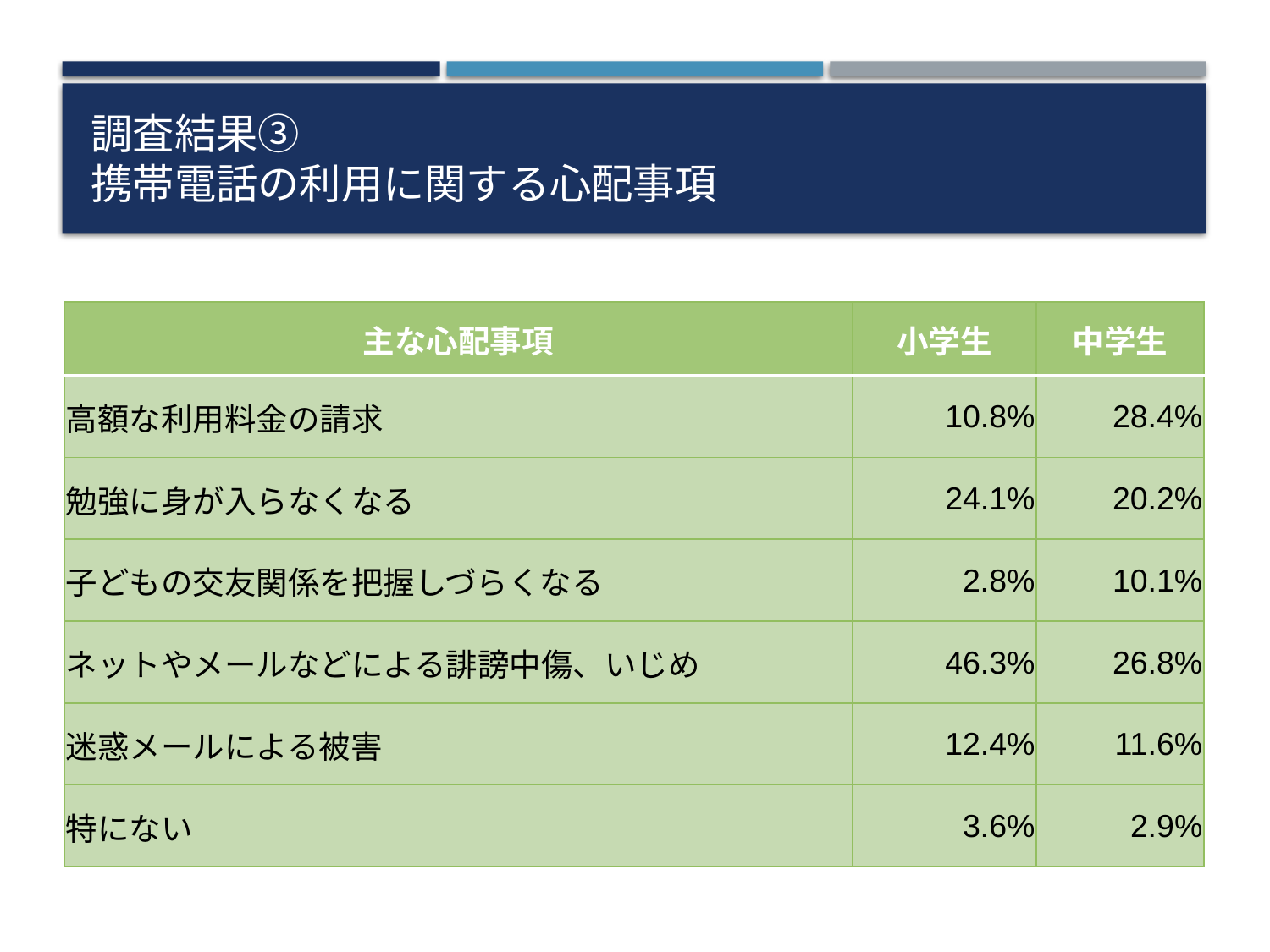

# 調査結果③ 携帯電話の利用に関する心配事項
| 主な心配事項 | 小学生 | 中学生 |
| --- | --- | --- |
| 高額な利用料金の請求 | 10.8% | 28.4% |
| 勉強に身が入らなくなる | 24.1% | 20.2% |
| 子どもの交友関係を把握しづらくなる | 2.8% | 10.1% |
| ネットやメールなどによる誹謗中傷、いじめ | 46.3% | 26.8% |
| 迷惑メールによる被害 | 12.4% | 11.6% |
| 特にない | 3.6% | 2.9% |